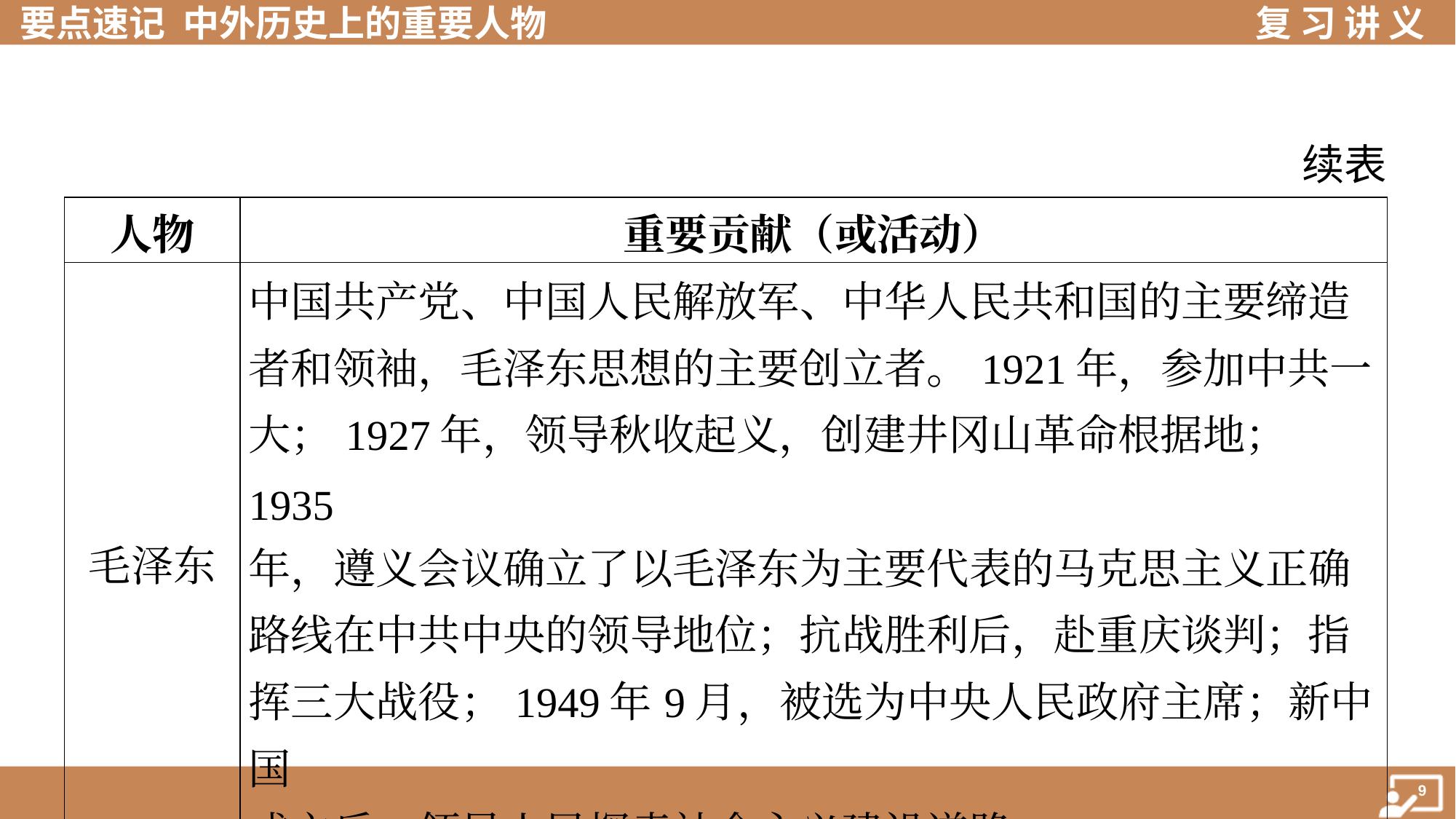

续表
| 人物 | 重要贡献（或活动） |
| --- | --- |
| 毛泽东 | 中国共产党、中国人民解放军、中华人民共和国的主要缔造 者和领袖，毛泽东思想的主要创立者。1921年，参加中共一 大；1927年，领导秋收起义，创建井冈山革命根据地；1935 年，遵义会议确立了以毛泽东为主要代表的马克思主义正确 路线在中共中央的领导地位；抗战胜利后，赴重庆谈判；指 挥三大战役；1949年9月，被选为中央人民政府主席；新中国 成立后，领导人民探索社会主义建设道路 |